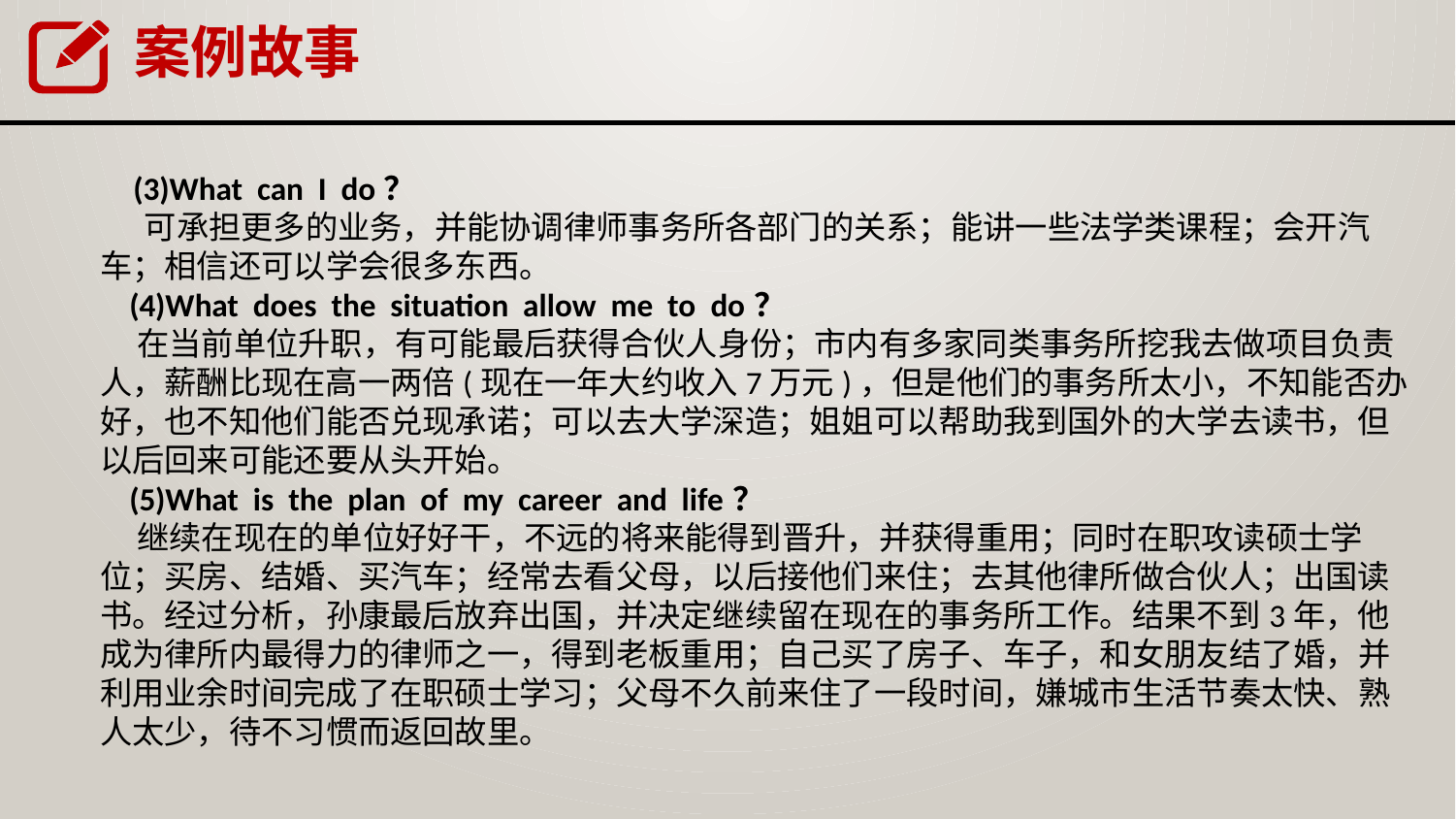

案例故事

    (3)What  can  I  do？
     可承担更多的业务，并能协调律师事务所各部门的关系；能讲一些法学类课程；会开汽车；相信还可以学会很多东西。
    (4)What  does  the  situation  allow  me  to  do？
    在当前单位升职，有可能最后获得合伙人身份；市内有多家同类事务所挖我去做项目负责人，薪酬比现在高一两倍(现在一年大约收入7万元)，但是他们的事务所太小，不知能否办好，也不知他们能否兑现承诺；可以去大学深造；姐姐可以帮助我到国外的大学去读书，但以后回来可能还要从头开始。
    (5)What  is  the  plan  of  my  career  and  life？
    继续在现在的单位好好干，不远的将来能得到晋升，并获得重用；同时在职攻读硕士学位；买房、结婚、买汽车；经常去看父母，以后接他们来住；去其他律所做合伙人；出国读书。经过分析，孙康最后放弃出国，并决定继续留在现在的事务所工作。结果不到3年，他成为律所内最得力的律师之一，得到老板重用；自己买了房子、车子，和女朋友结了婚，并利用业余时间完成了在职硕士学习；父母不久前来住了一段时间，嫌城市生活节奏太快、熟人太少，待不习惯而返回故里。
49